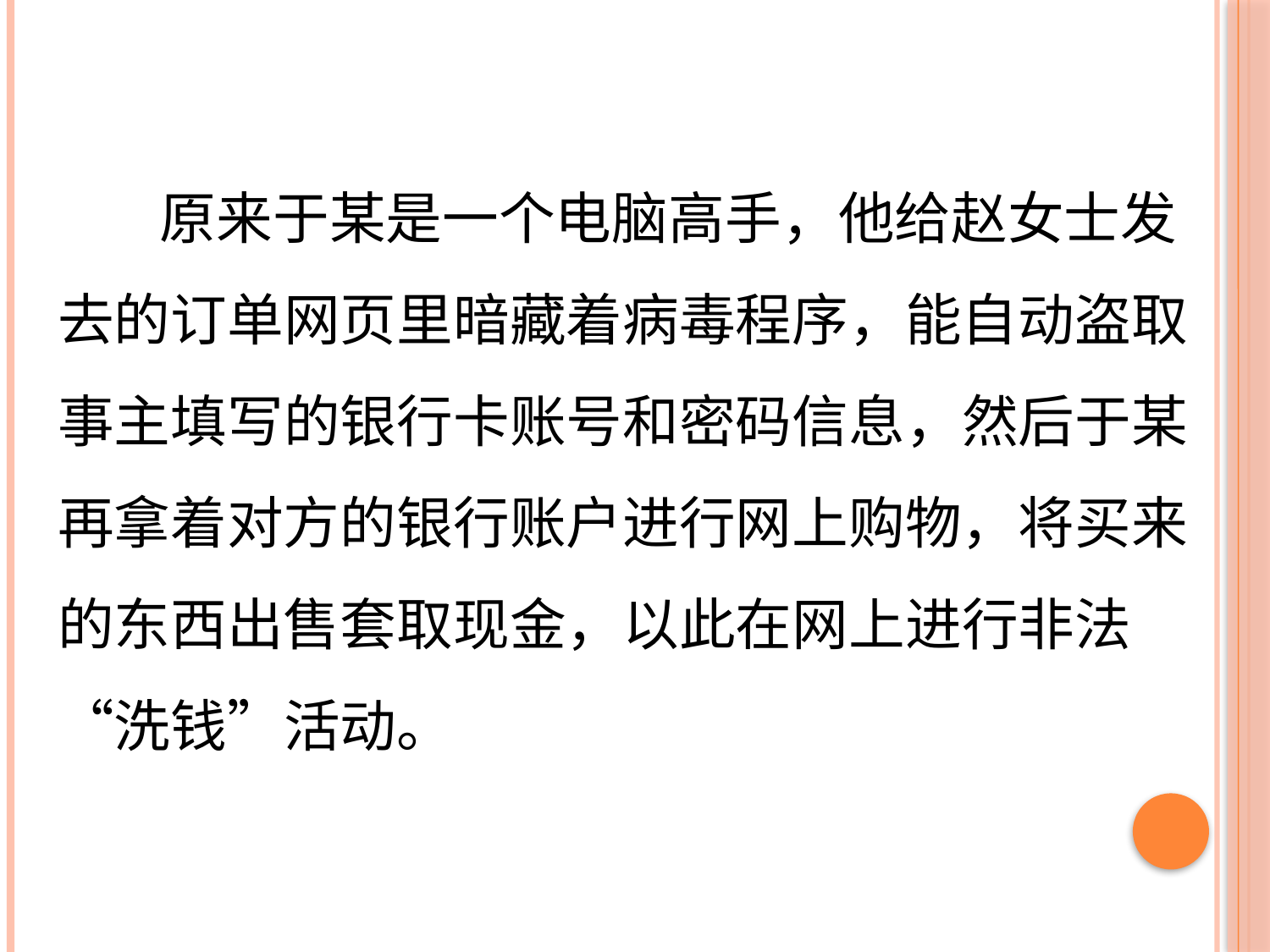

原来于某是一个电脑高手，他给赵女士发去的订单网页里暗藏着病毒程序，能自动盗取事主填写的银行卡账号和密码信息，然后于某再拿着对方的银行账户进行网上购物，将买来的东西出售套取现金，以此在网上进行非法“洗钱”活动。